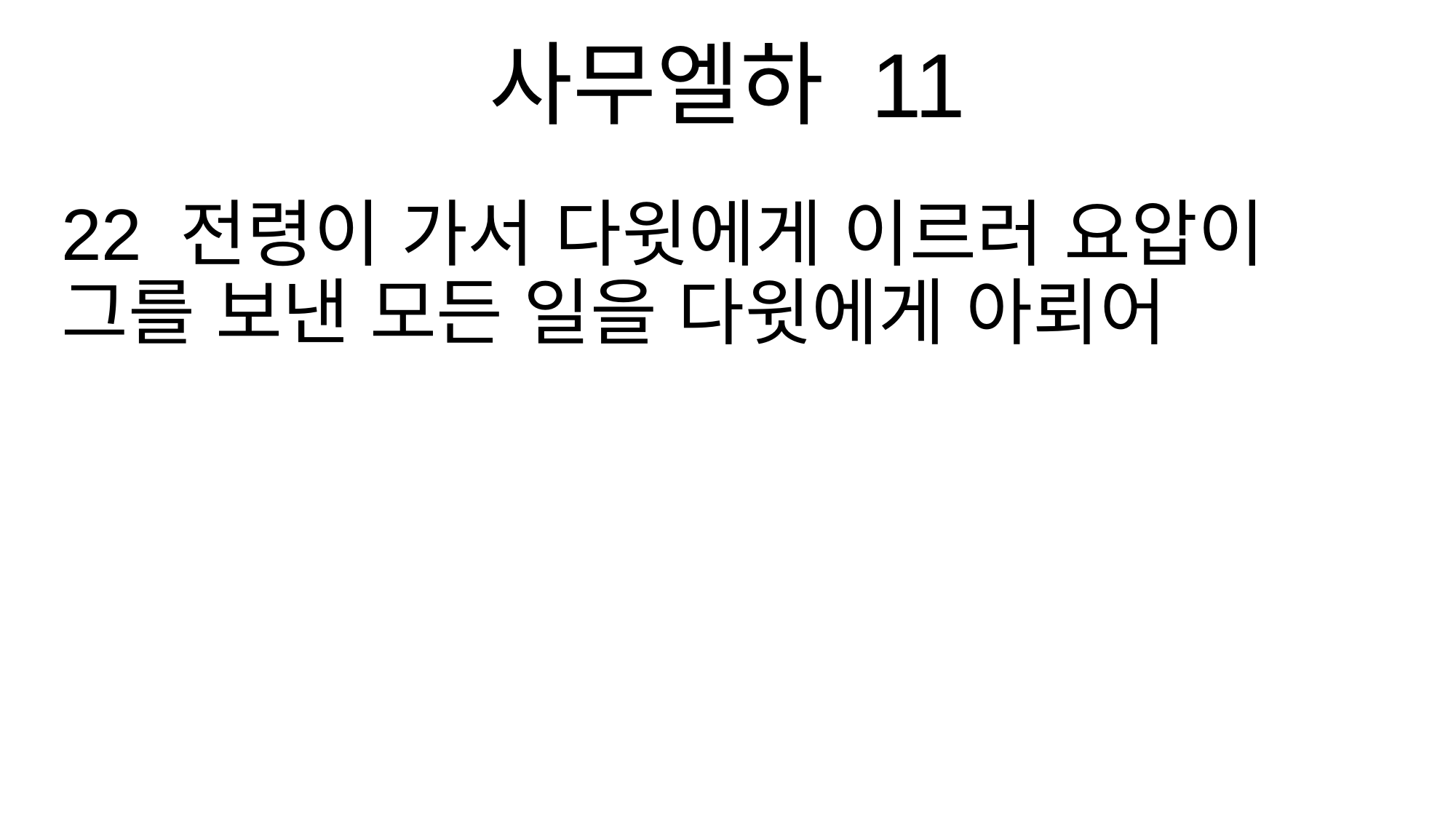

사무엘하 11
22 전령이 가서 다윗에게 이르러 요압이 그를 보낸 모든 일을 다윗에게 아뢰어